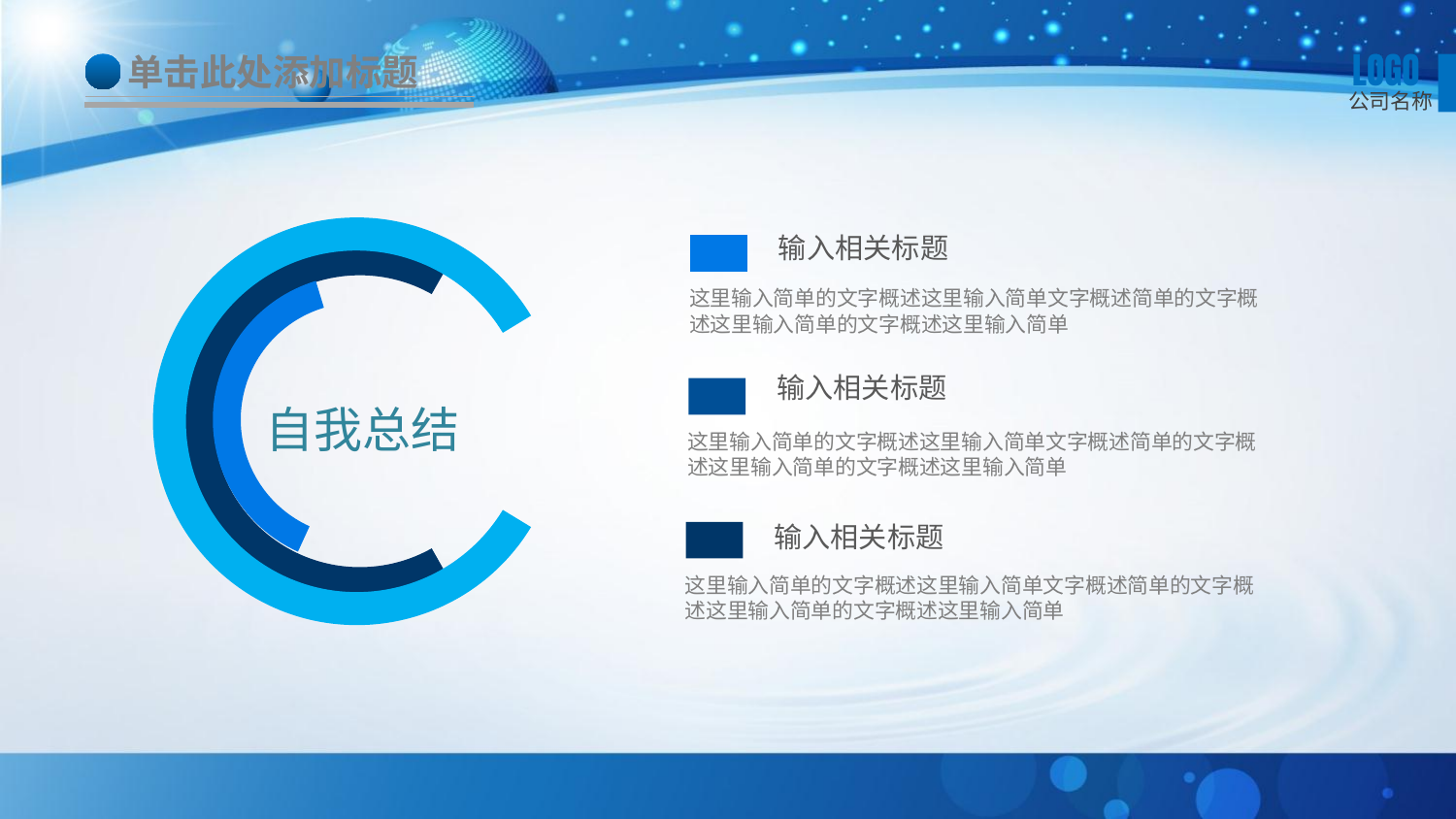

单击此处添加标题
LOGO

公司名称

输入相关标题

这里输入简单的文字概述这里输入简单文字概述简单的文字概述这里输入简单的文字概述这里输入简单

输入相关标题

这里输入简单的文字概述这里输入简单文字概述简单的文字概述这里输入简单的文字概述这里输入简单
自我总结
输入相关标题

这里输入简单的文字概述这里输入简单文字概述简单的文字概述这里输入简单的文字概述这里输入简单